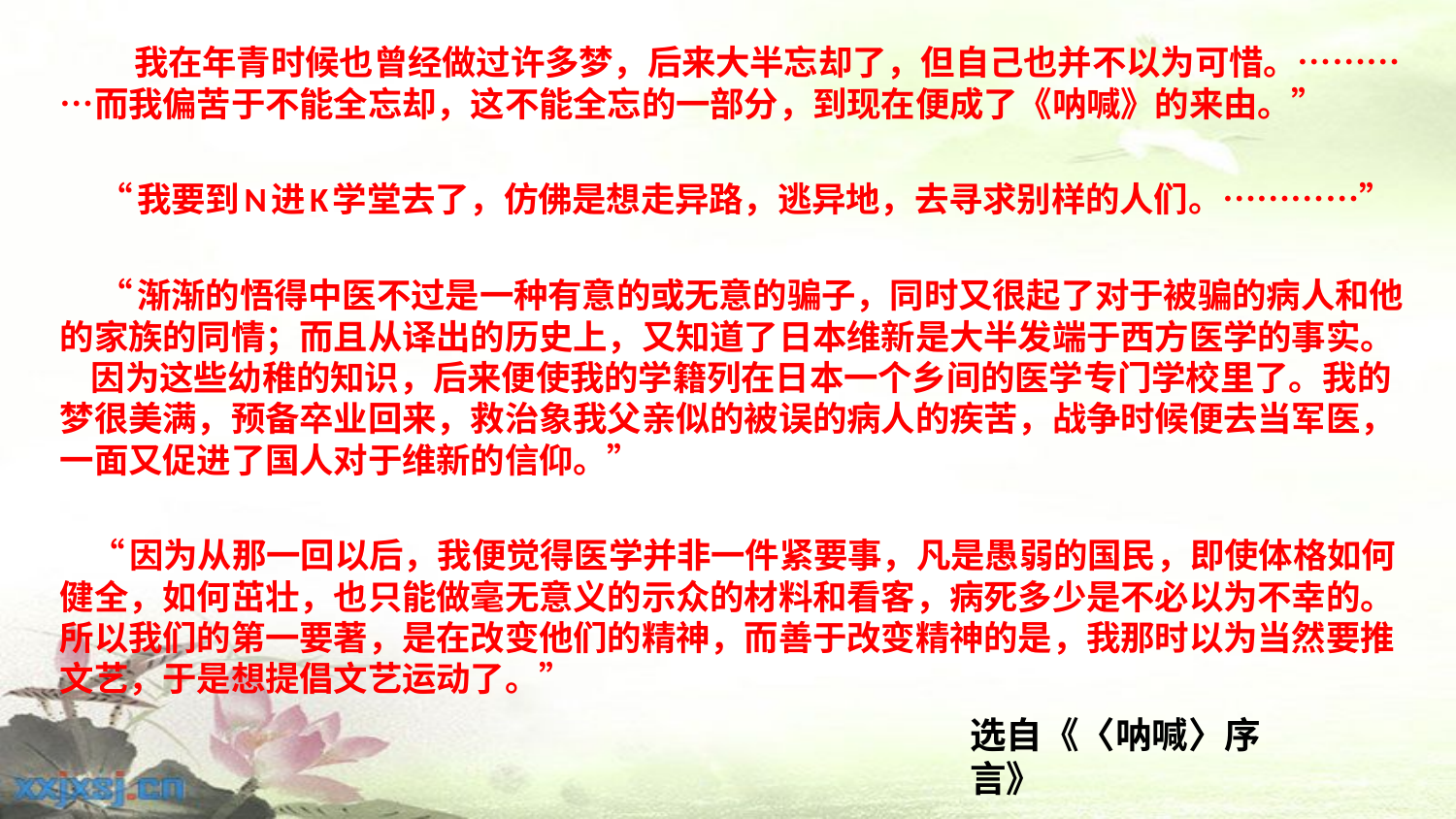

我在年青时候也曾经做过许多梦，后来大半忘却了，但自己也并不以为可惜。…………而我偏苦于不能全忘却，这不能全忘的一部分，到现在便成了《呐喊》的来由。”

     “我要到N进K学堂去了，仿佛是想走异路，逃异地，去寻求别样的人们。…………”

     “渐渐的悟得中医不过是一种有意的或无意的骗子，同时又很起了对于被骗的病人和他的家族的同情；而且从译出的历史上，又知道了日本维新是大半发端于西方医学的事实。
    因为这些幼稚的知识，后来便使我的学籍列在日本一个乡间的医学专门学校里了。我的梦很美满，预备卒业回来，救治象我父亲似的被误的病人的疾苦，战争时候便去当军医，一面又促进了国人对于维新的信仰。”

    “因为从那一回以后，我便觉得医学并非一件紧要事，凡是愚弱的国民，即使体格如何健全，如何茁壮，也只能做毫无意义的示众的材料和看客，病死多少是不必以为不幸的。所以我们的第一要著，是在改变他们的精神，而善于改变精神的是，我那时以为当然要推文艺，于是想提倡文艺运动了。”

选自《〈呐喊〉序言》